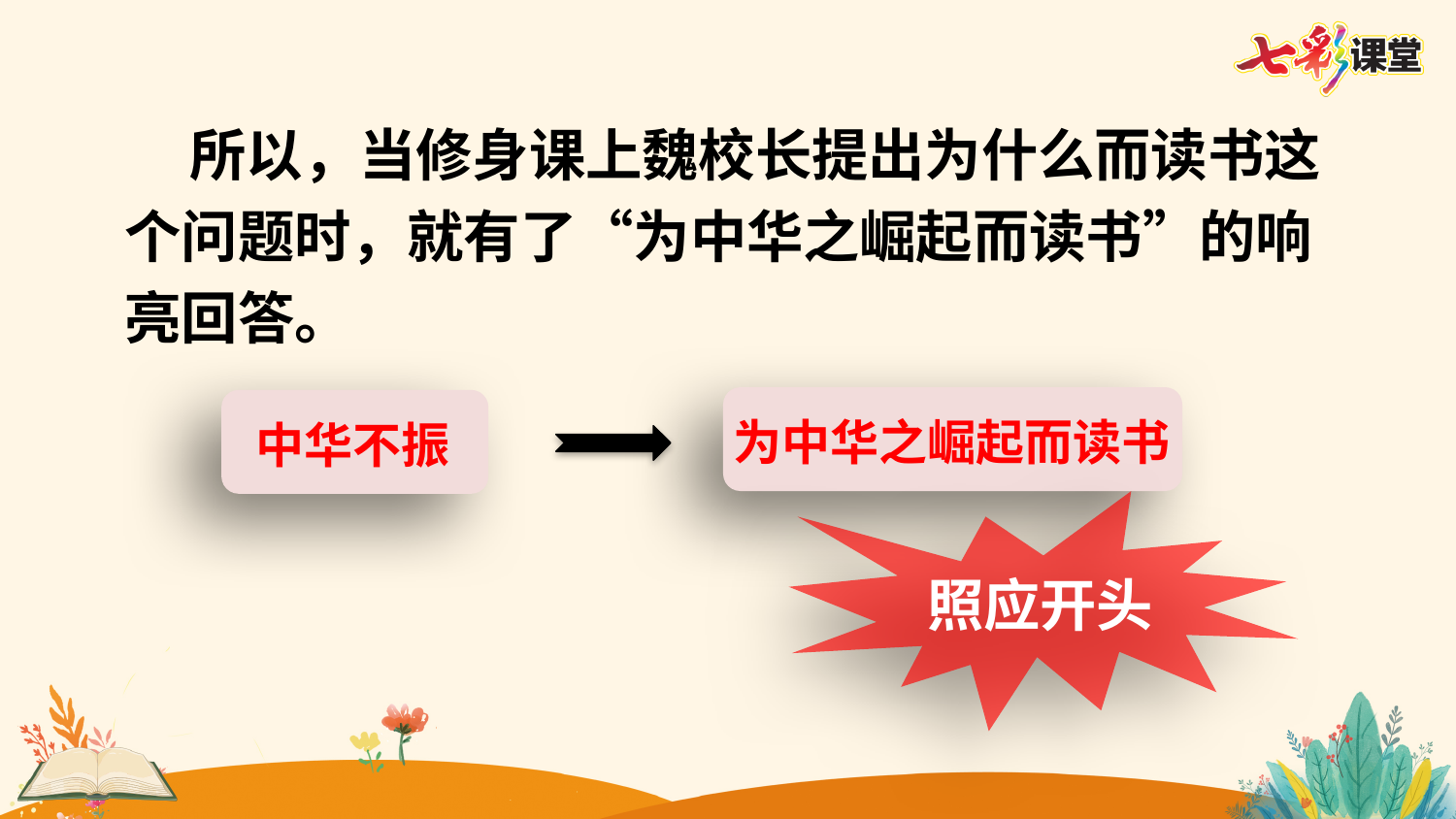

所以，当修身课上魏校长提出为什么而读书这个问题时，就有了“为中华之崛起而读书”的响亮回答。

为中华之崛起而读书

中华不振

照应开头